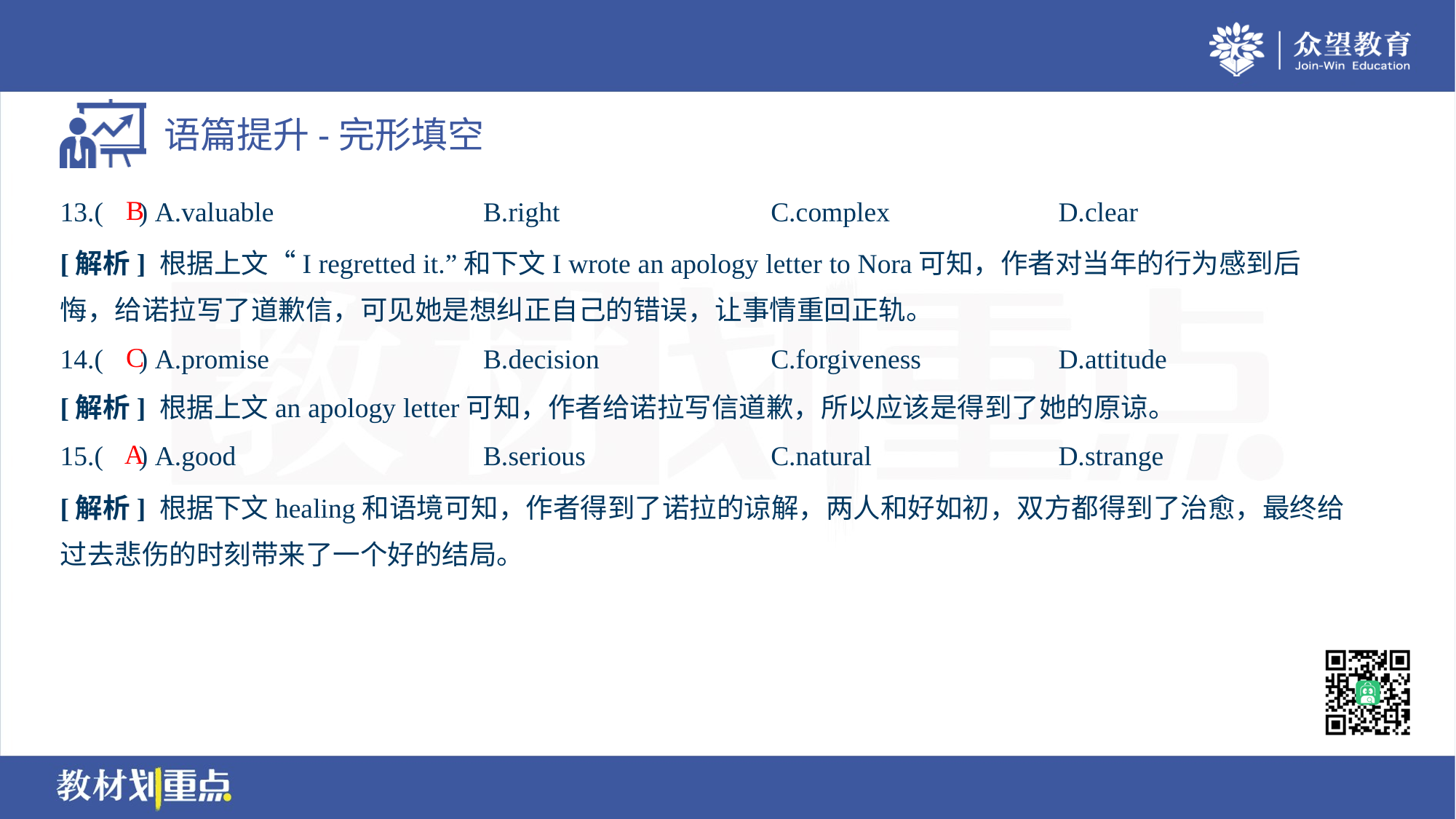

B
13.(     ) A.valuable	B.right	C.complex	D.clear
[解析] 根据上文“I regretted it.”和下文I wrote an apology letter to Nora可知，作者对当年的行为感到后
悔，给诺拉写了道歉信，可见她是想纠正自己的错误，让事情重回正轨。
C
14.(     ) A.promise	B.decision	C.forgiveness	D.attitude
[解析] 根据上文an apology letter可知，作者给诺拉写信道歉，所以应该是得到了她的原谅。
A
15.(     ) A.good	B.serious	C.natural	D.strange
[解析] 根据下文healing和语境可知，作者得到了诺拉的谅解，两人和好如初，双方都得到了治愈，最终给
过去悲伤的时刻带来了一个好的结局。